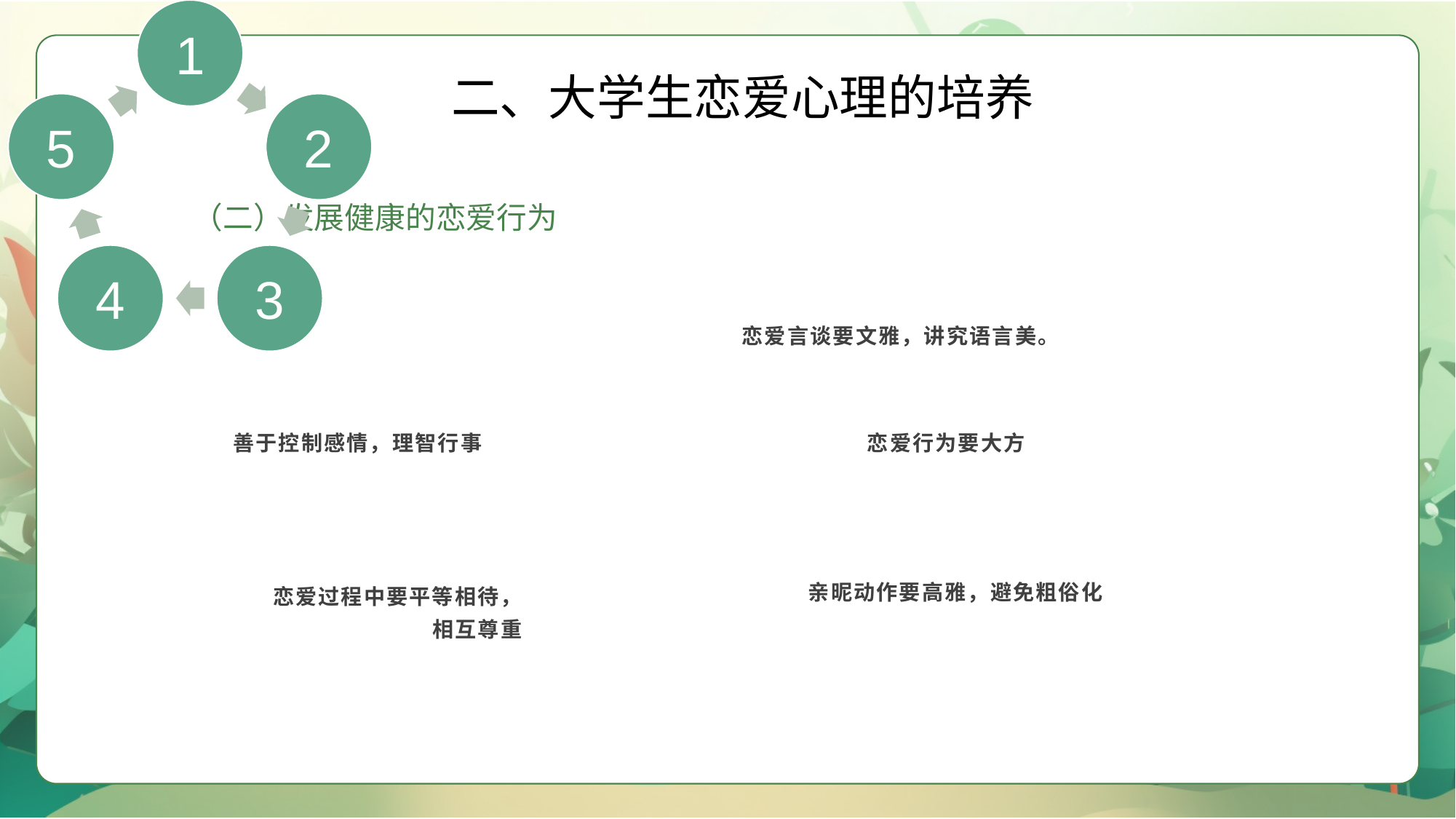

二、大学生恋爱心理的培养
（二）发展健康的恋爱行为
1

2

3

4

5

恋爱言谈要文雅，讲究语言美。
善于控制感情，理智行事
恋爱行为要大方
亲昵动作要高雅，避免粗俗化
恋爱过程中要平等相待，
相互尊重